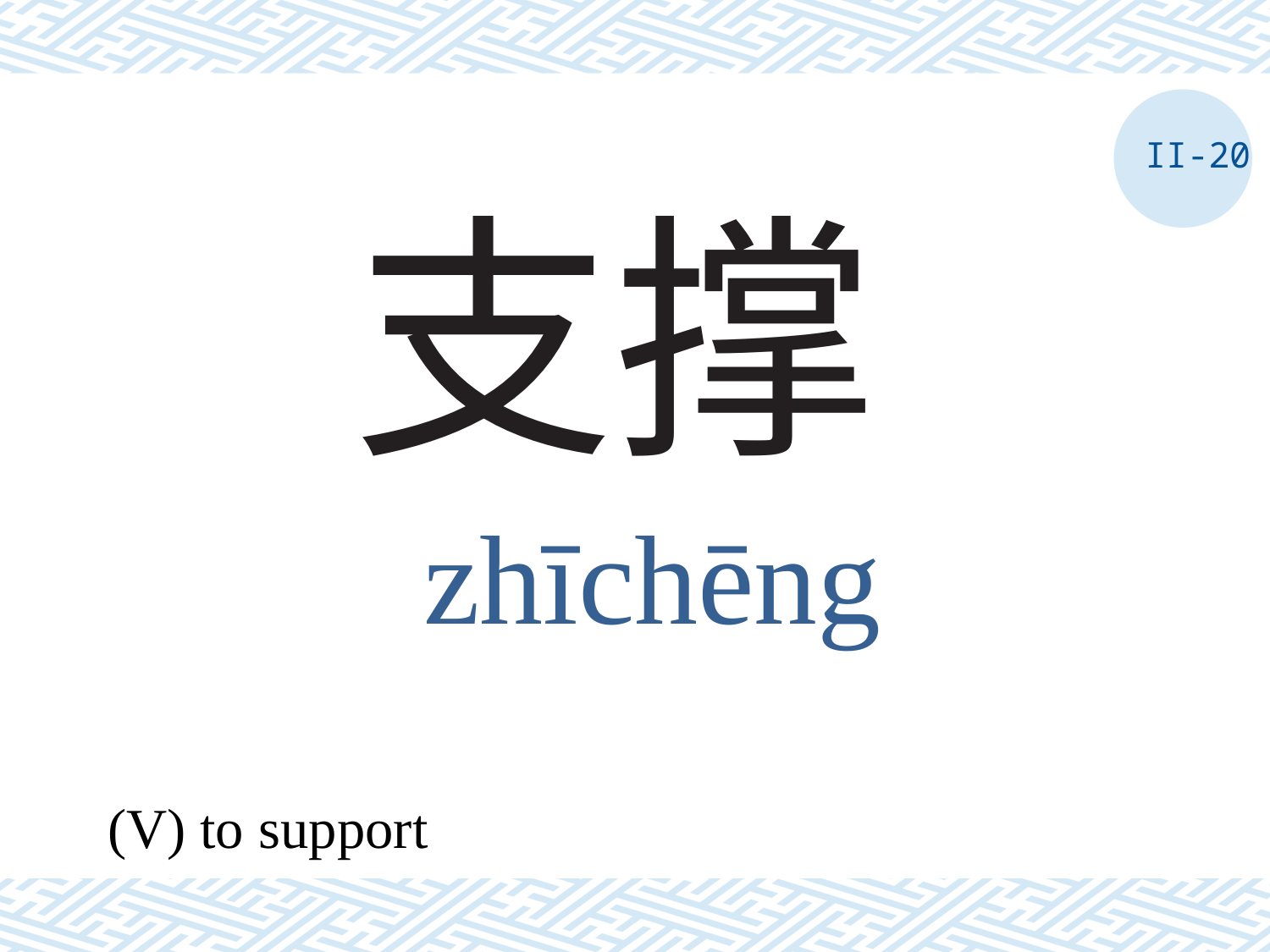

II-20

# 支撑
zhīchēng
(V) to support